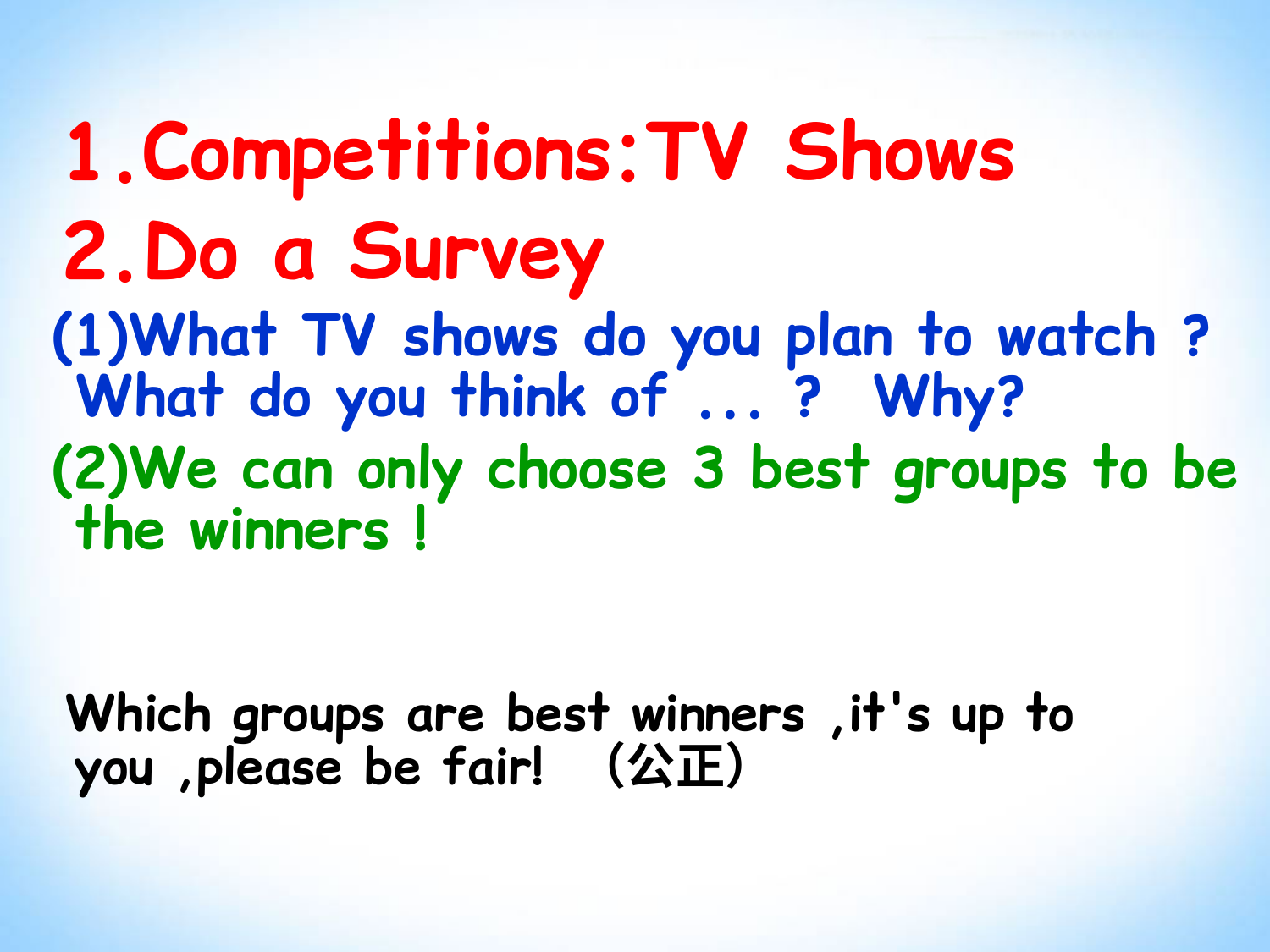

1.Competitions:TV Shows
 2.Do a Survey
 (1)What TV shows do you plan to watch ? What do you think of ... ?  Why?
 (2)We can only choose 3 best groups to be the winners !

  Which groups are best winners ,it's up to you ,please be fair! （公正）